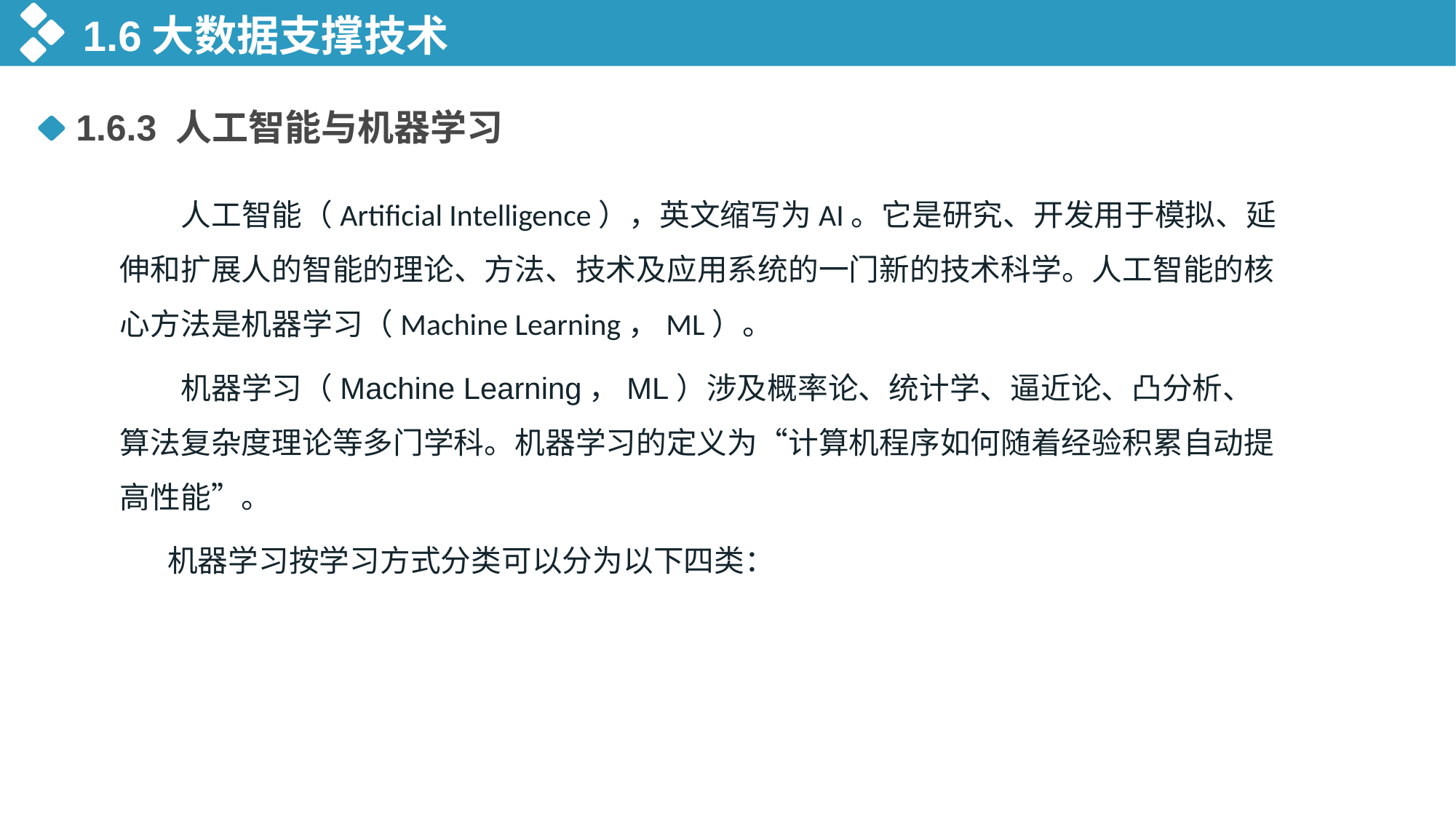

1.6大数据支撑技术
1.6.3 人工智能与机器学习

        人工智能（Artificial Intelligence），英文缩写为AI。它是研究、开发用于模拟、延伸和扩展人的智能的理论、方法、技术及应用系统的一门新的技术科学。人工智能的核心方法是机器学习（Machine Learning，ML）。
        机器学习（Machine Learning，ML）涉及概率论、统计学、逼近论、凸分析、算法复杂度理论等多门学科。机器学习的定义为“计算机程序如何随着经验积累自动提高性能”。
      机器学习按学习方式分类可以分为以下四类：